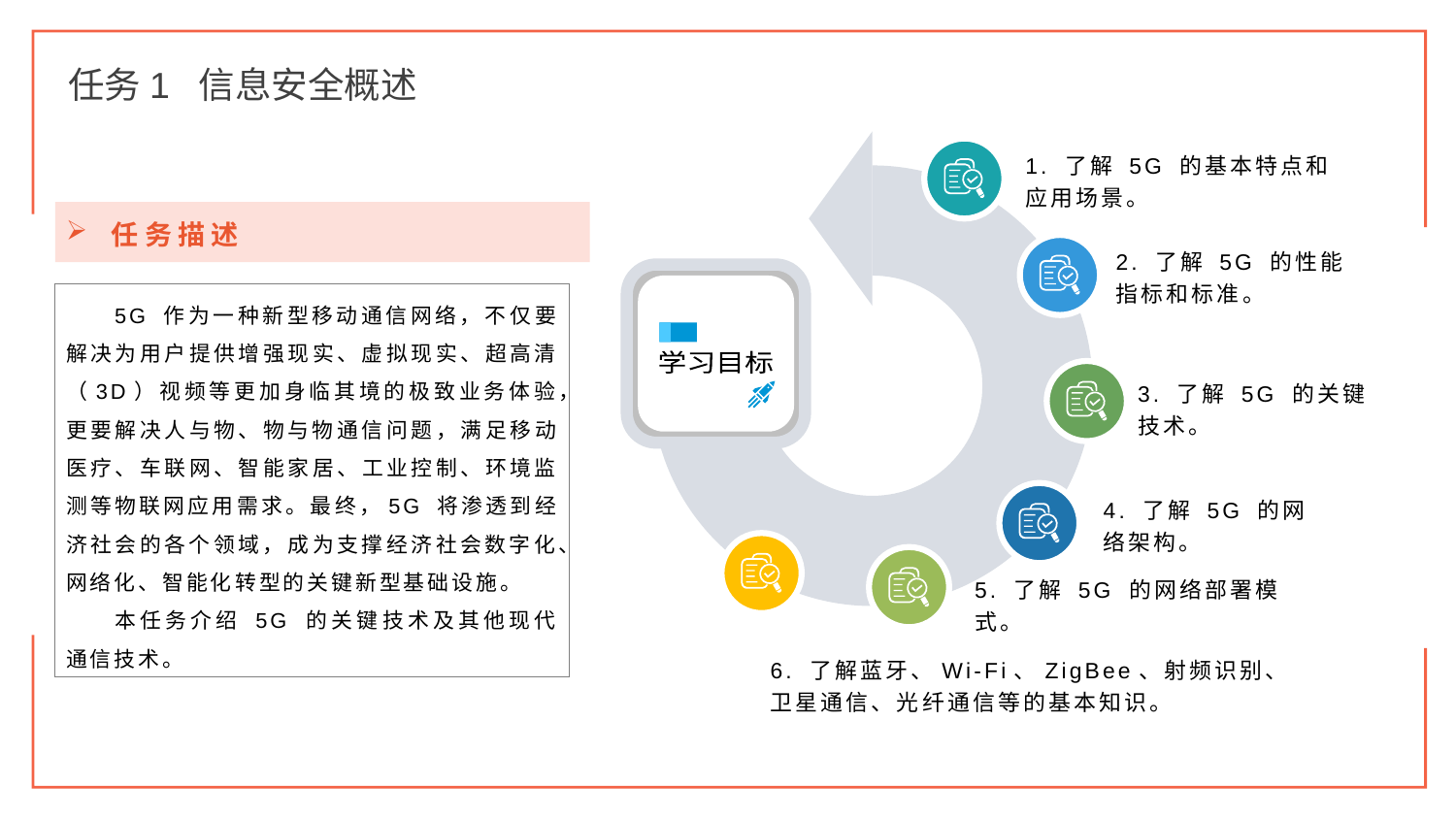

任务1  信息安全概述
1. 了解 5G 的基本特点和应用场景。

2. 了解 5G 的性能指标和标准。

学习目标

3. 了解 5G 的关键技术。

4. 了解 5G 的网络架构。

5. 了解 5G 的网络部署模式。

6. 了解蓝牙、Wi-Fi、ZigBee、射频识别、卫星通信、光纤通信等的基本知识。
任务描述
5G 作为一种新型移动通信网络，不仅要解决为用户提供增强现实、虚拟现实、超高清（3D）视频等更加身临其境的极致业务体验，更要解决人与物、物与物通信问题，满足移动医疗、车联网、智能家居、工业控制、环境监测等物联网应用需求。最终，5G 将渗透到经济社会的各个领域，成为支撑经济社会数字化、网络化、智能化转型的关键新型基础设施。
本任务介绍 5G 的关键技术及其他现代通信技术。